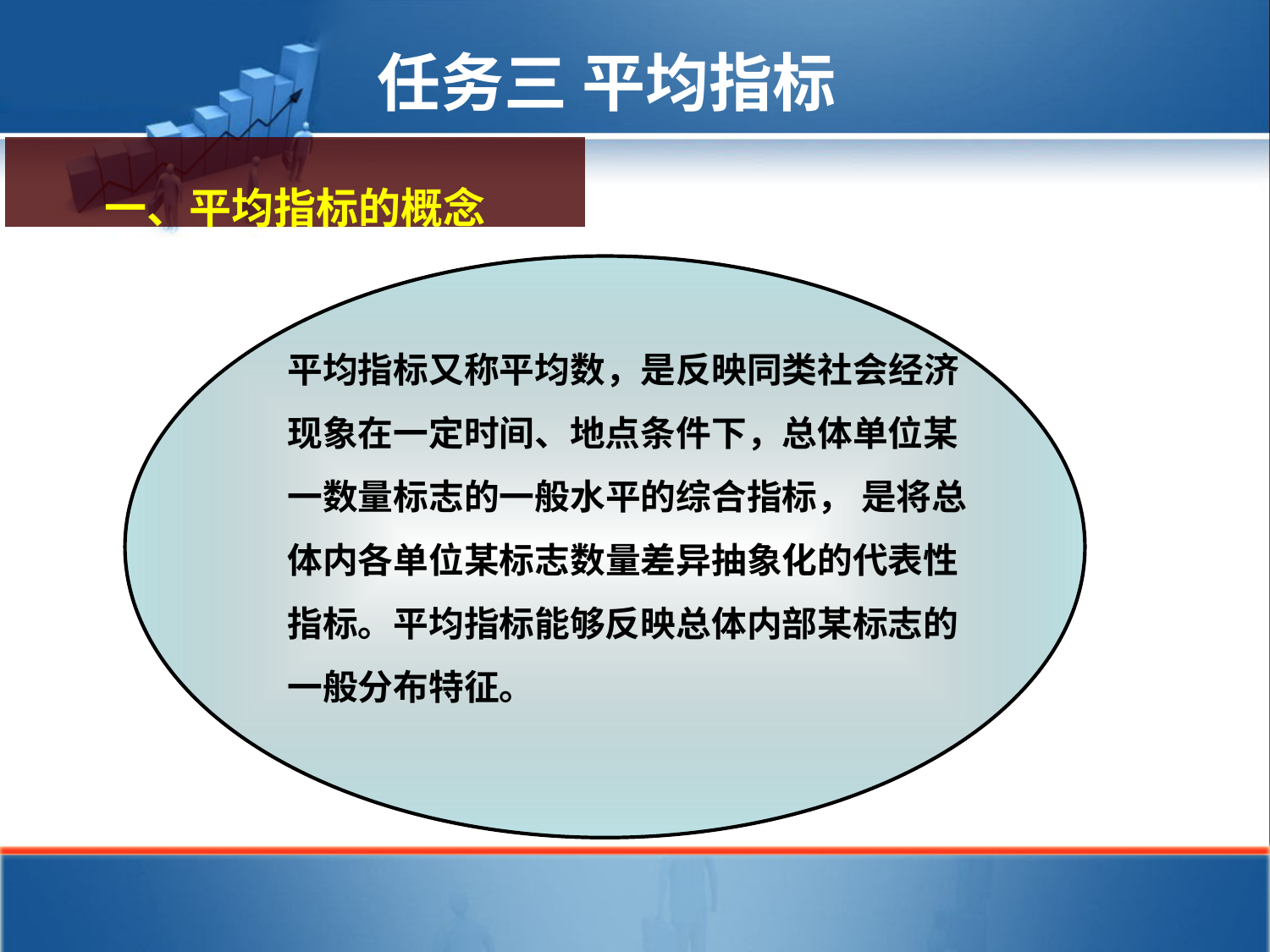

任务三 平均指标

一、平均指标的概念

平均指标又称平均数，是反映同类社会经济现象在一定时间、地点条件下，总体单位某一数量标志的一般水平的综合指标， 是将总体内各单位某标志数量差异抽象化的代表性指标。平均指标能够反映总体内部某标志的一般分布特征。